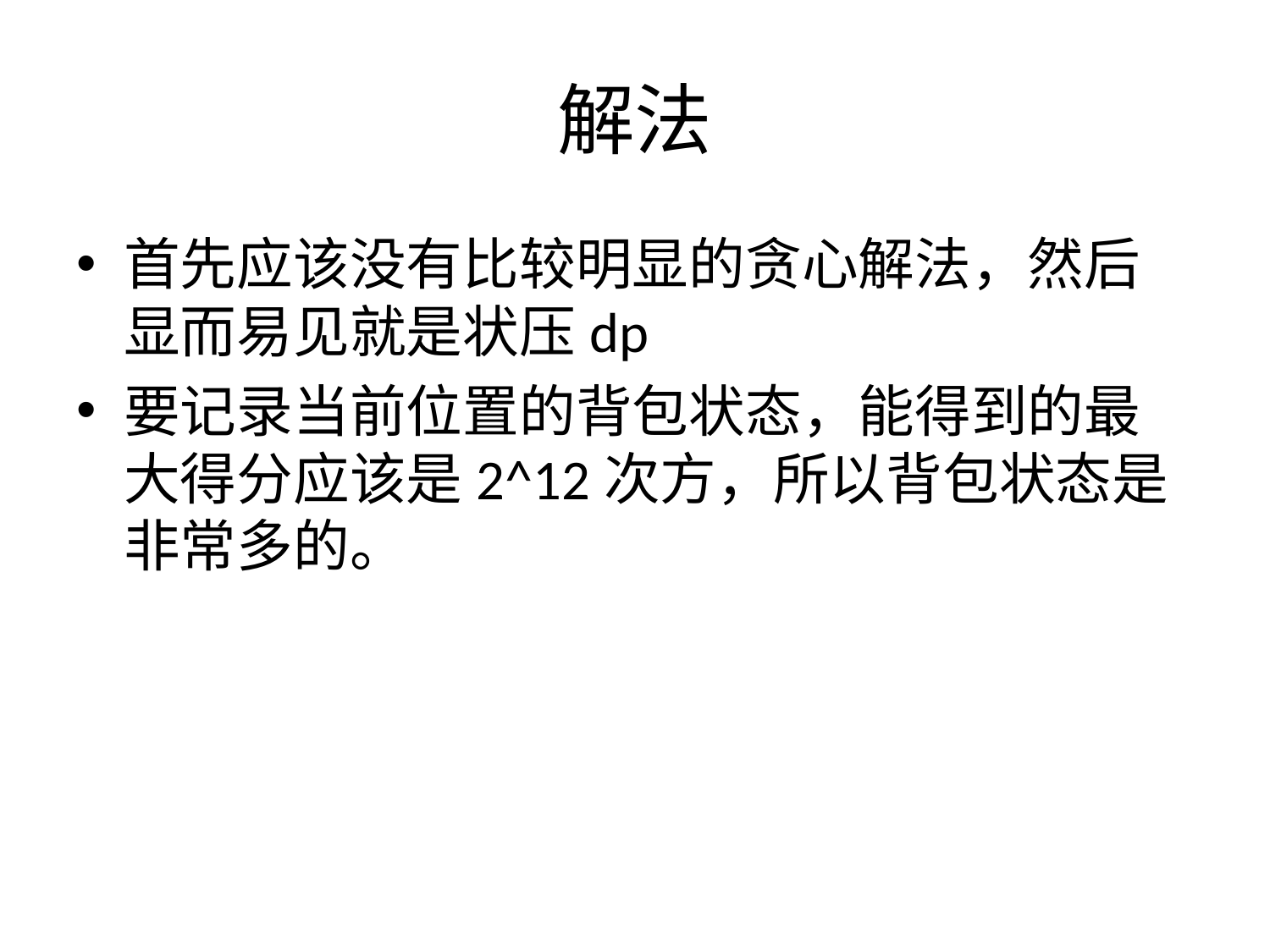

# 解法
首先应该没有比较明显的贪心解法，然后显而易见就是状压dp
要记录当前位置的背包状态，能得到的最大得分应该是2^12次方，所以背包状态是非常多的。